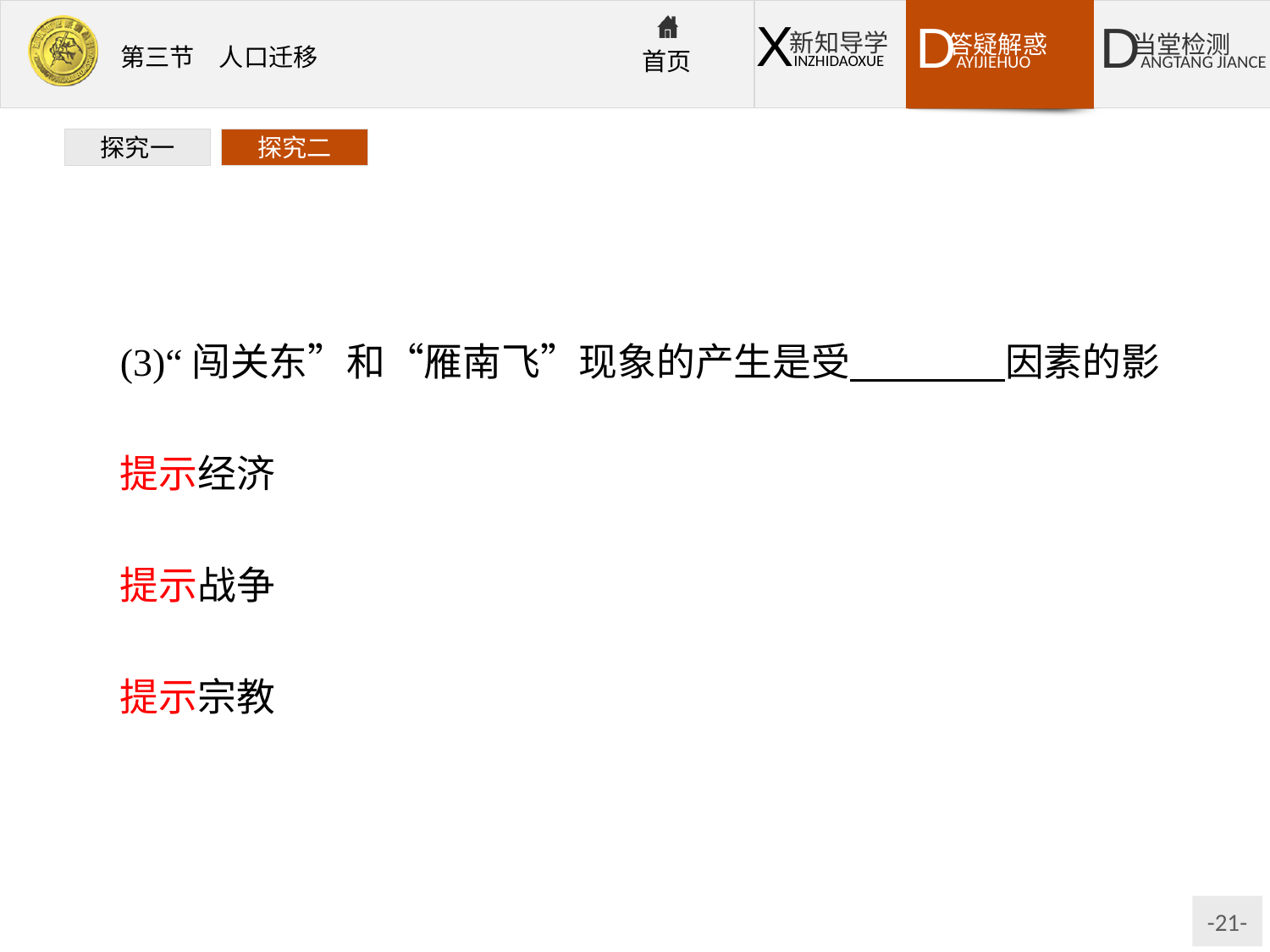

探究一
探究二
(3)“闯关东”和“雁南飞”现象的产生是受　　　　因素的影响。
提示经济
(4)导致巴尔干人口迁移的主要原因是　　　　。
提示战争
(5)印巴分治引起人口迁移的主要原因是　　　　。
提示宗教